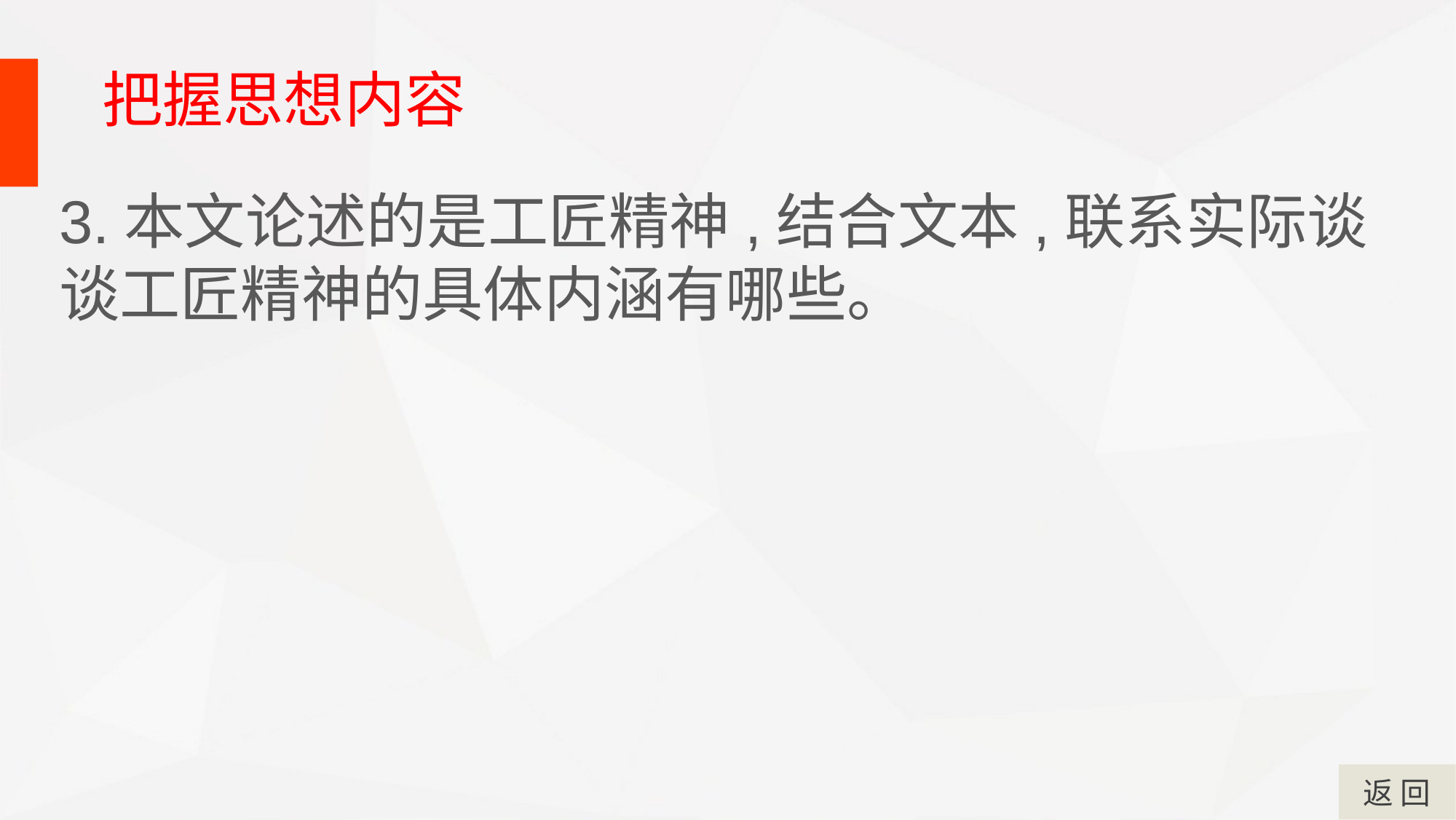

把握思想内容
3.本文论述的是工匠精神,结合文本,联系实际谈谈工匠精神的具体内涵有哪些。
返 回